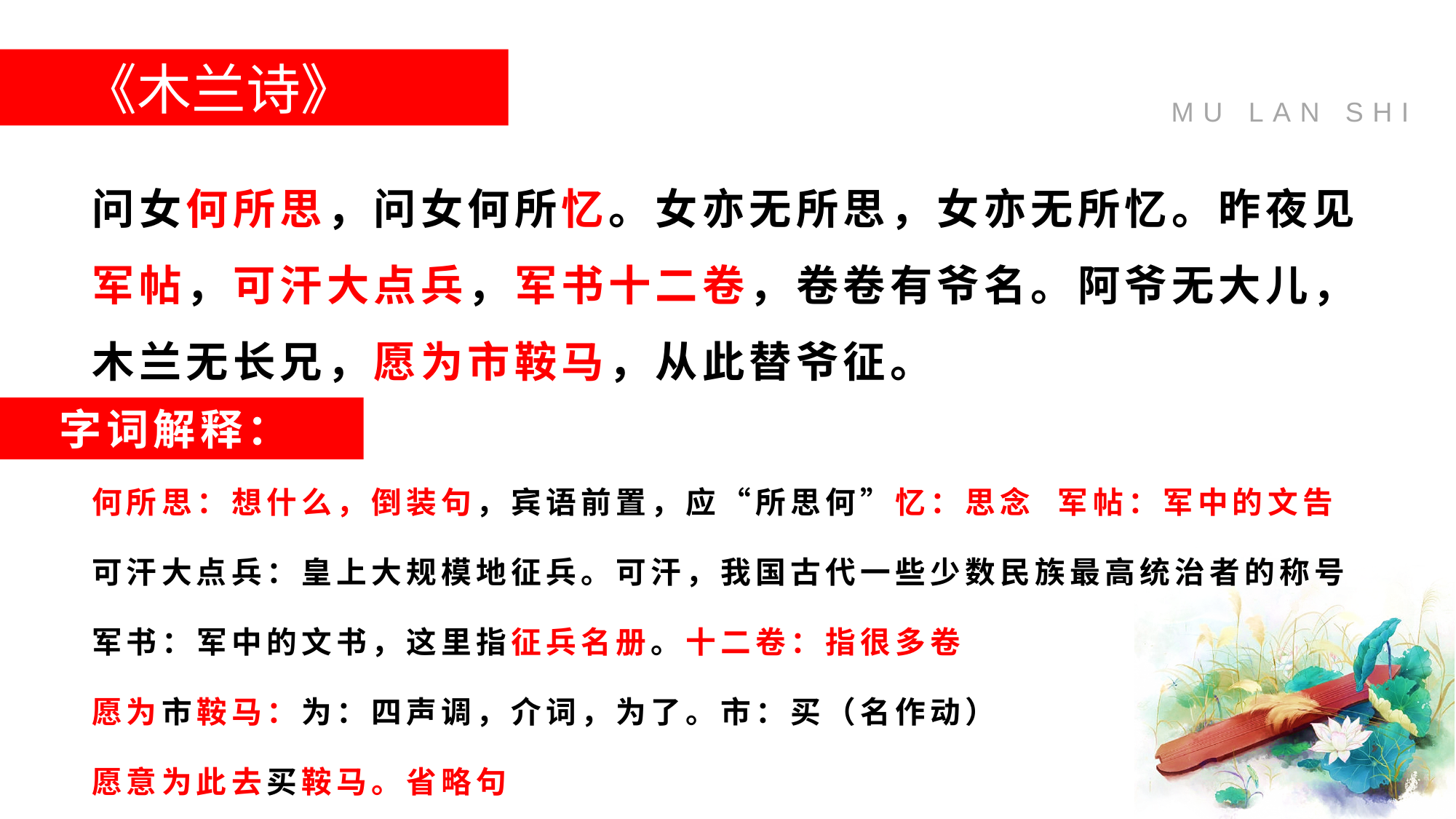

《木兰诗》
问女何所思，问女何所忆。女亦无所思，女亦无所忆。昨夜见军帖，可汗大点兵，军书十二卷，卷卷有爷名。阿爷无大儿，木兰无长兄，愿为市鞍马，从此替爷征。
字词解释：
何所思：想什么，倒装句，宾语前置，应“所思何”忆：思念  军帖：军中的文告
可汗大点兵：皇上大规模地征兵。可汗，我国古代一些少数民族最高统治者的称号
军书：军中的文书，这里指征兵名册。十二卷：指很多卷
愿为市鞍马：为：四声调，介词，为了。市：买（名作动）
愿意为此去买鞍马。省略句